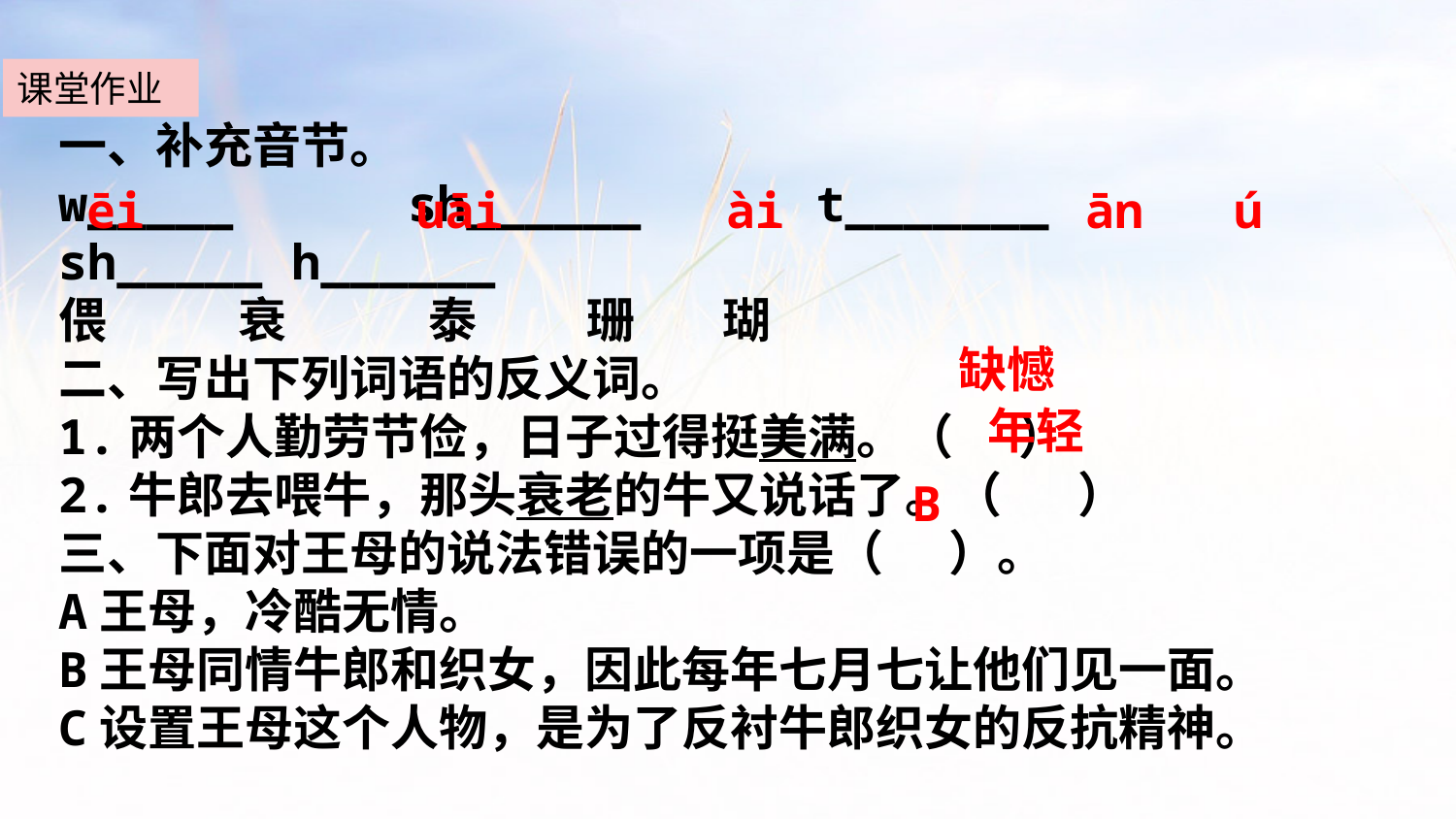

课堂作业
一、补充音节。
w_____      sh______      t_______     sh_____ h______
偎            衰             泰          珊        瑚
二、写出下列词语的反义词。
1.两个人勤劳节俭，日子过得挺美满。（      ）
2.牛郎去喂牛，那头衰老的牛又说话了。（       ）
三、下面对王母的说法错误的一项是（      ）。
A王母，冷酷无情。
B王母同情牛郎和织女，因此每年七月七让他们见一面。
C设置王母这个人物，是为了反衬牛郎织女的反抗精神。
ēi
uāi
ài
ān
ú
缺憾
年轻
B